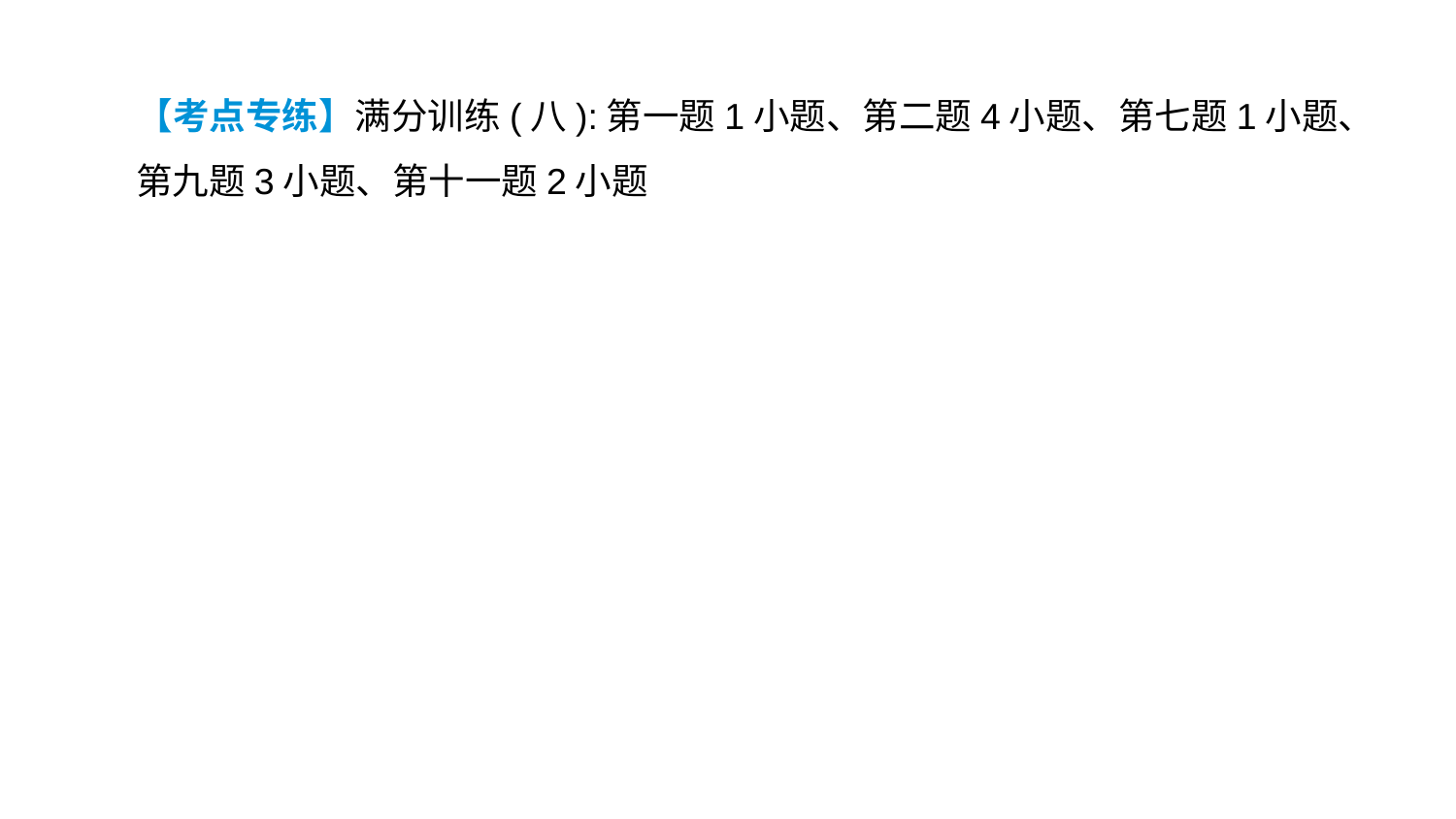

【考点专练】满分训练(八):第一题1小题、第二题4小题、第七题1小题、第九题3小题、第十一题2小题